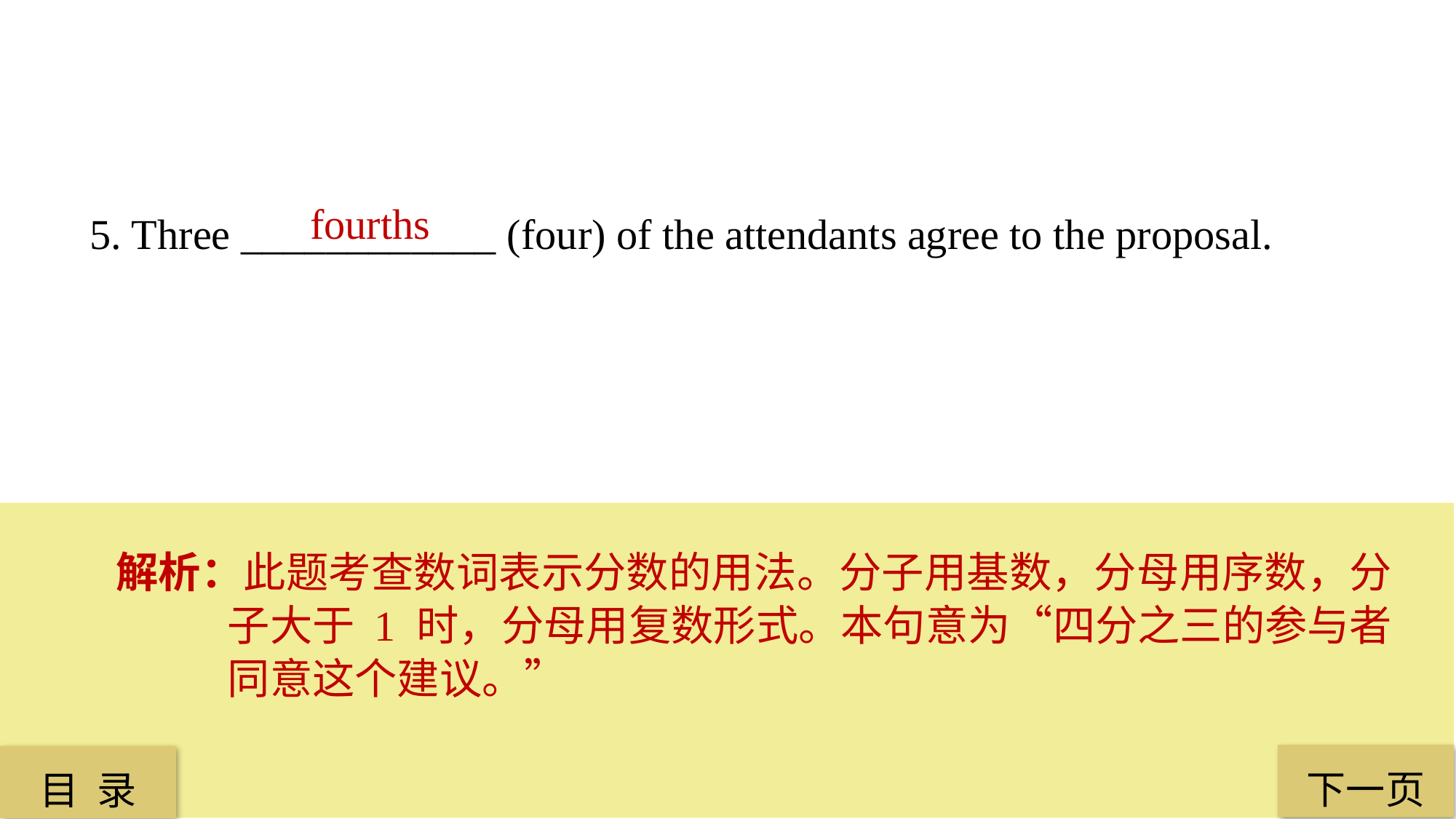

fourths
5. Three ____________ (four) of the attendants agree to the proposal.
解析：此题考查数词表示分数的用法。分子用基数，分母用序数，分子大于 1 时，分母用复数形式。本句意为“四分之三的参与者同意这个建议。”